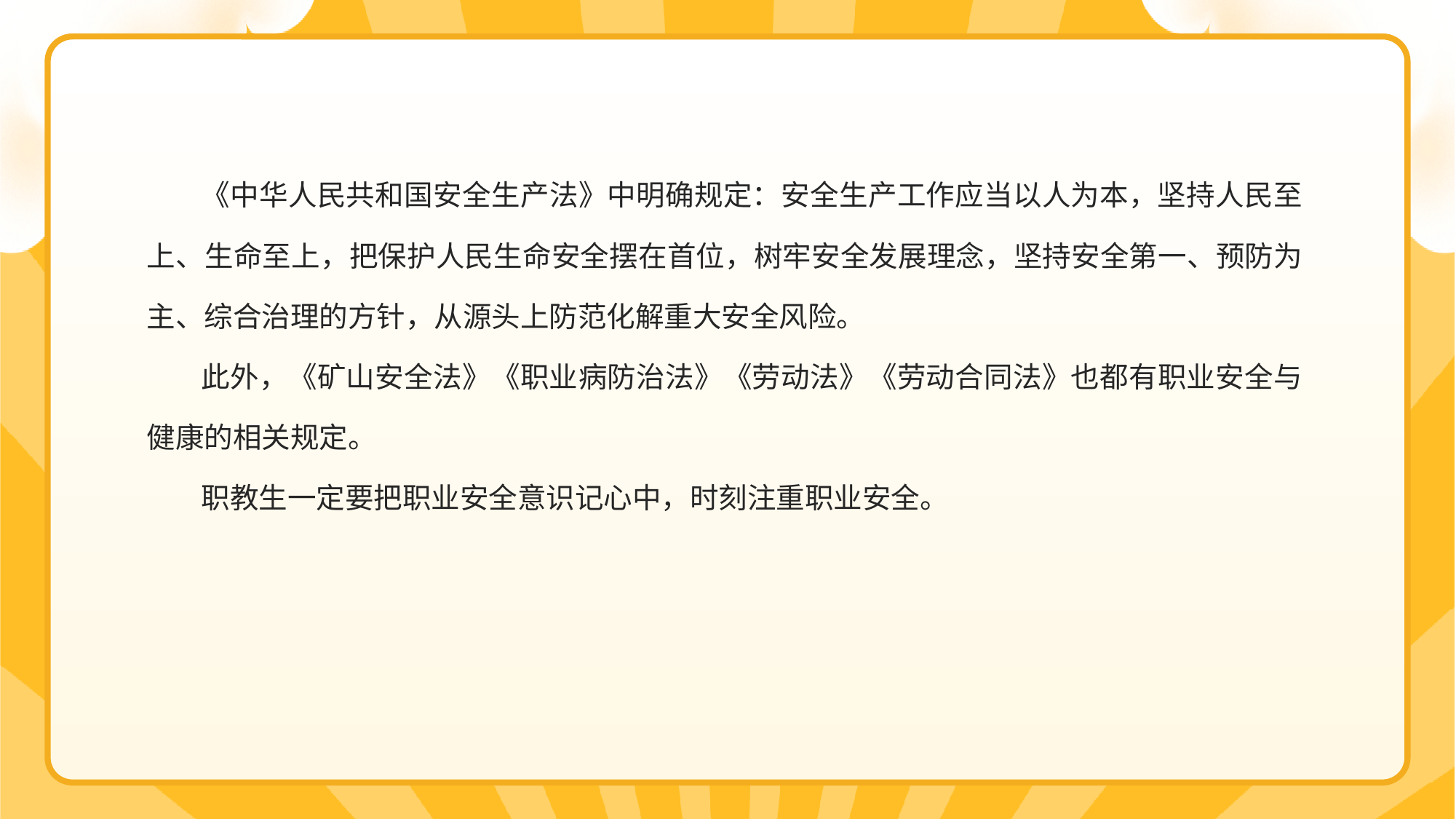

《中华人民共和国安全生产法》中明确规定：安全生产工作应当以人为本，坚持人民至上、生命至上，把保护人民生命安全摆在首位，树牢安全发展理念，坚持安全第一、预防为主、综合治理的方针，从源头上防范化解重大安全风险。
此外，《矿山安全法》《职业病防治法》《劳动法》《劳动合同法》也都有职业安全与健康的相关规定。
职教生一定要把职业安全意识记心中，时刻注重职业安全。